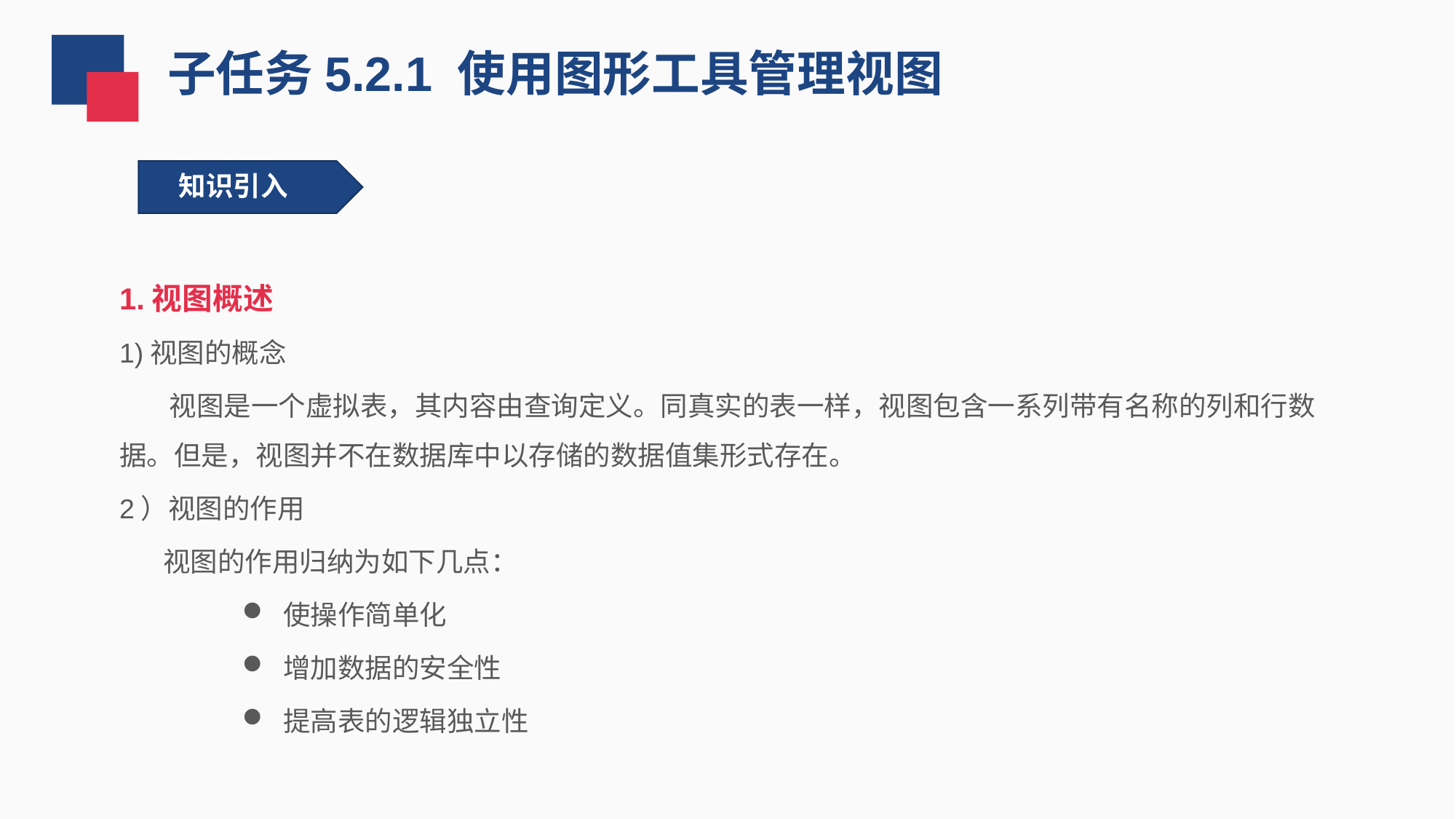

子任务5.2.1 使用图形工具管理视图

知识引入
1.视图概述
1)视图的概念
       视图是一个虚拟表，其内容由查询定义。同真实的表一样，视图包含一系列带有名称的列和行数据。但是，视图并不在数据库中以存储的数据值集形式存在。
2）视图的作用
      视图的作用归纳为如下几点：
使操作简单化
增加数据的安全性
提高表的逻辑独立性